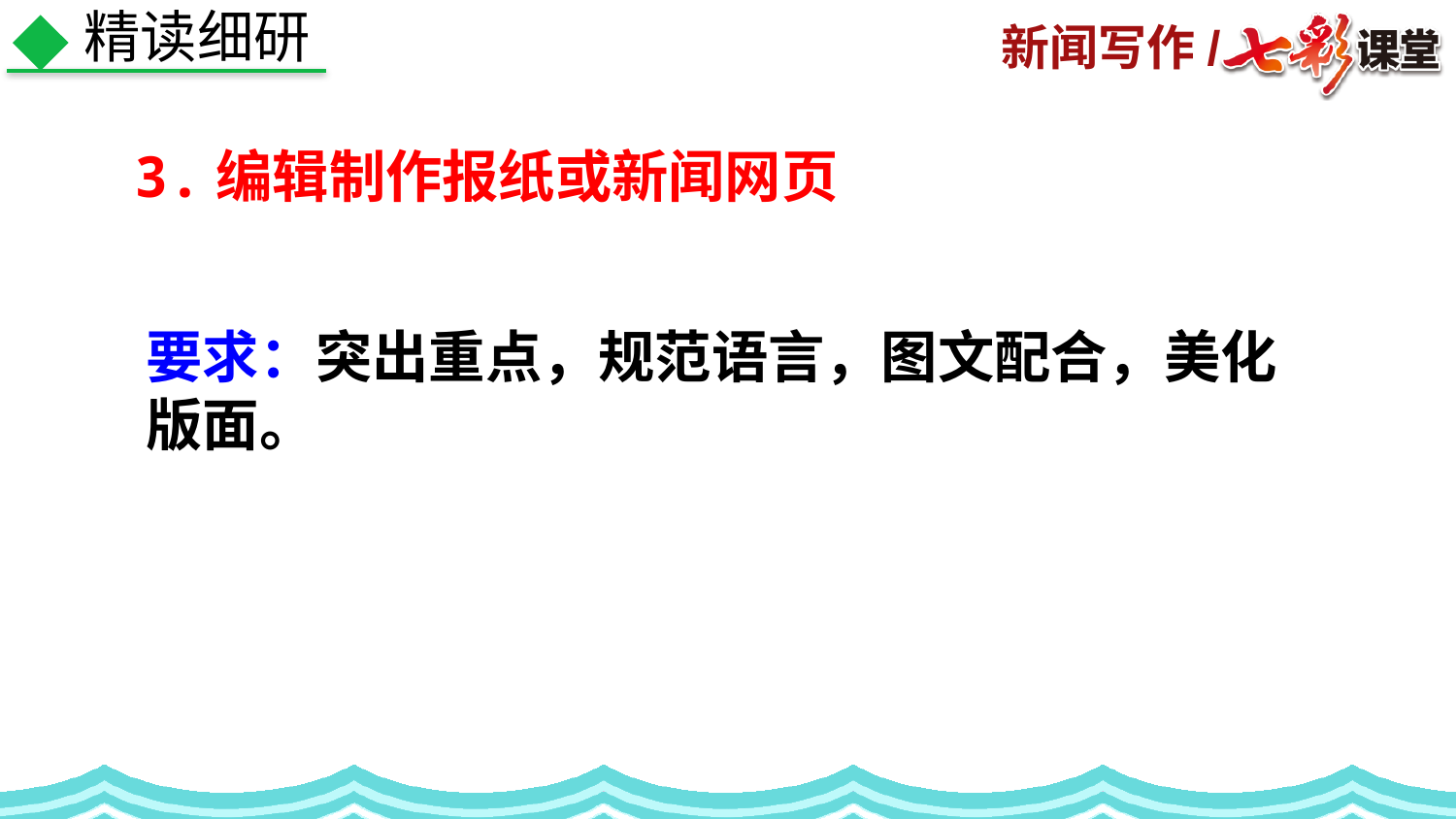

精读细研

3.编辑制作报纸或新闻网页
要求：突出重点，规范语言，图文配合，美化版面。